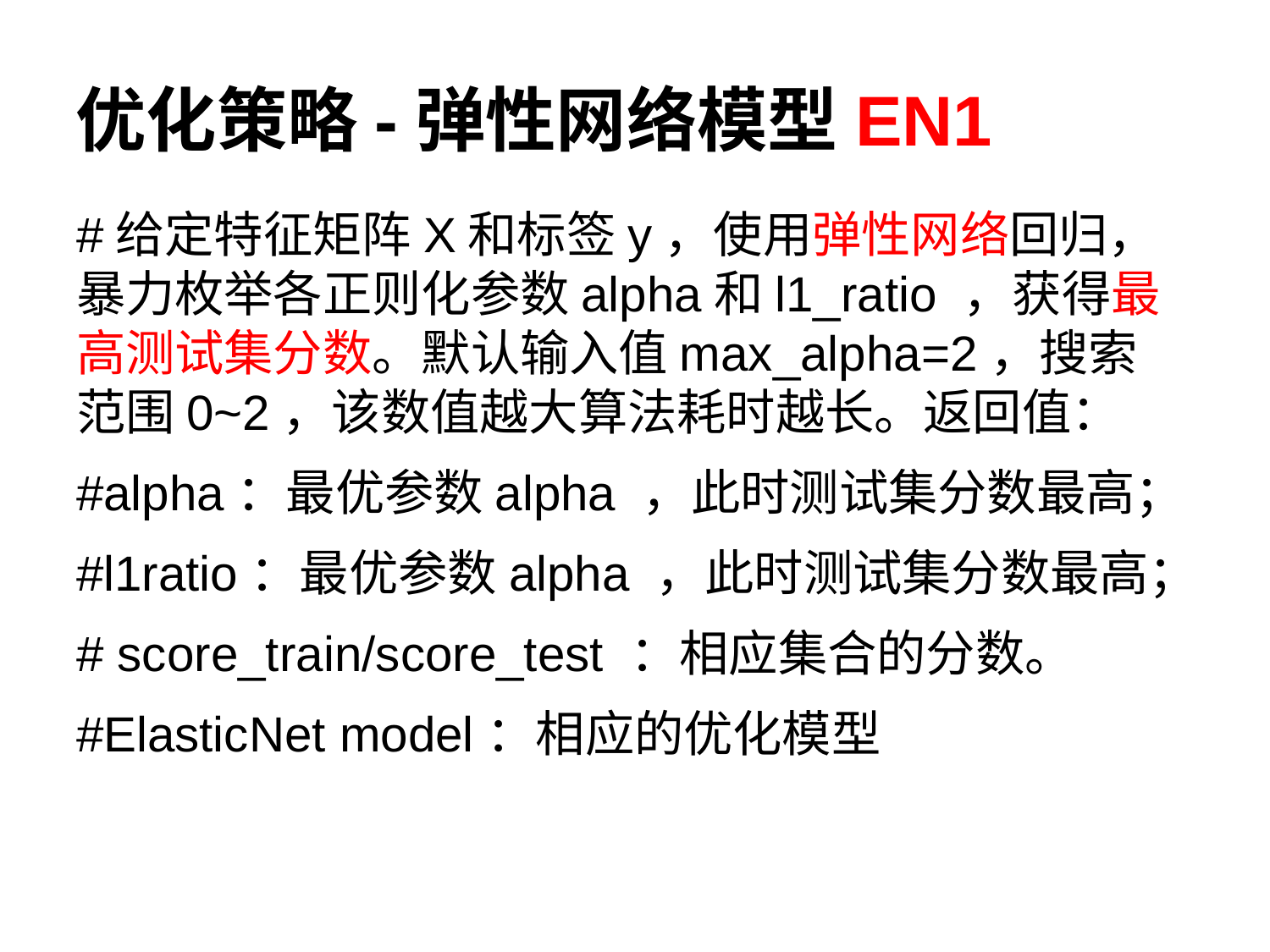

# 优化策略-弹性网络模型EN1
#给定特征矩阵X和标签y，使用弹性网络回归，暴力枚举各正则化参数alpha和l1_ratio ，获得最高测试集分数。默认输入值max_alpha=2，搜索范围0~2，该数值越大算法耗时越长。返回值：
#alpha：最优参数alpha ，此时测试集分数最高；
#l1ratio：最优参数alpha ，此时测试集分数最高；
# score_train/score_test ：相应集合的分数。
#ElasticNet model：相应的优化模型